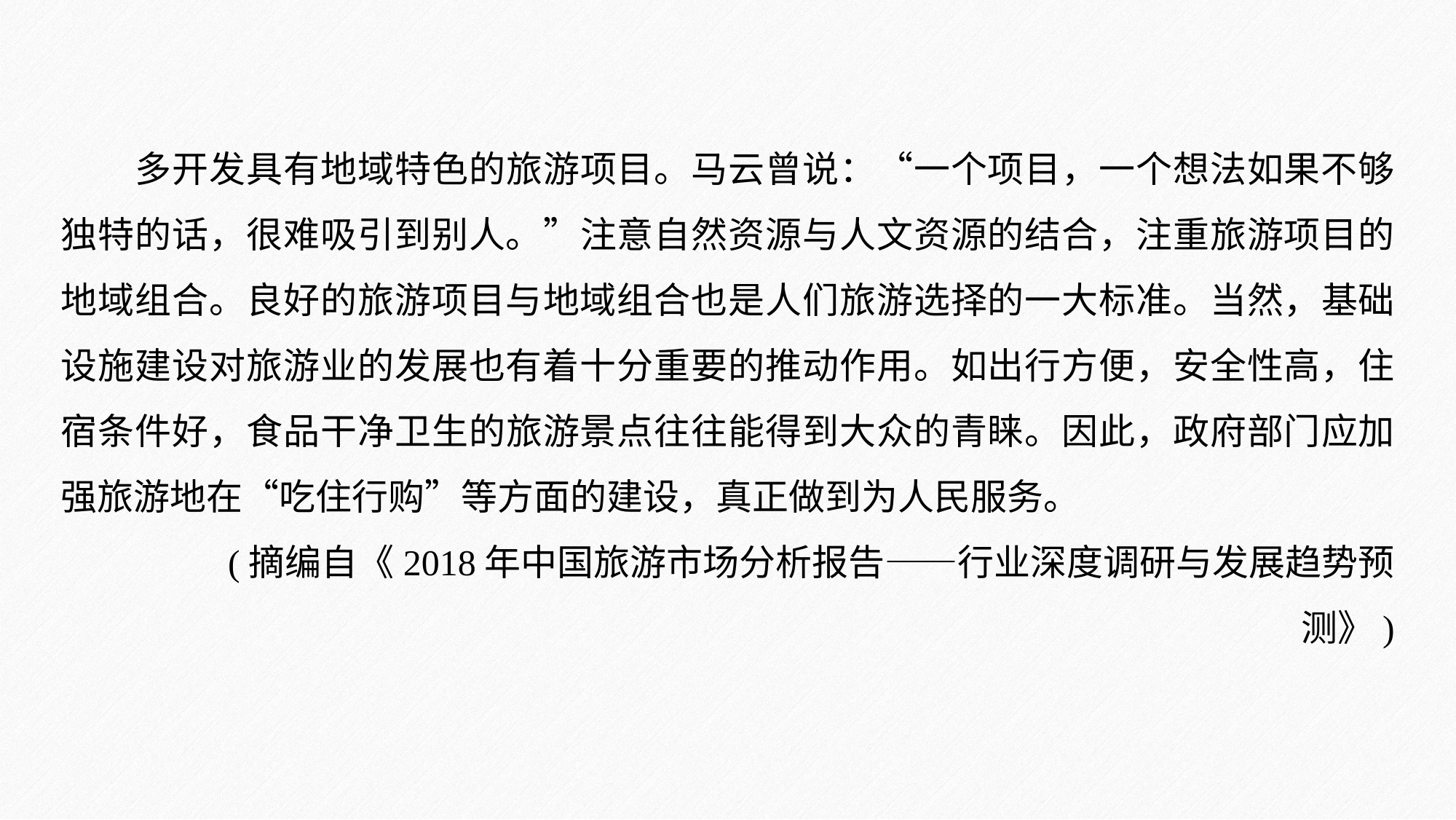

多开发具有地域特色的旅游项目。马云曾说：“一个项目，一个想法如果不够独特的话，很难吸引到别人。”注意自然资源与人文资源的结合，注重旅游项目的地域组合。良好的旅游项目与地域组合也是人们旅游选择的一大标准。当然，基础设施建设对旅游业的发展也有着十分重要的推动作用。如出行方便，安全性高，住宿条件好，食品干净卫生的旅游景点往往能得到大众的青睐。因此，政府部门应加强旅游地在“吃住行购”等方面的建设，真正做到为人民服务。
(摘编自《2018年中国旅游市场分析报告——行业深度调研与发展趋势预测》)